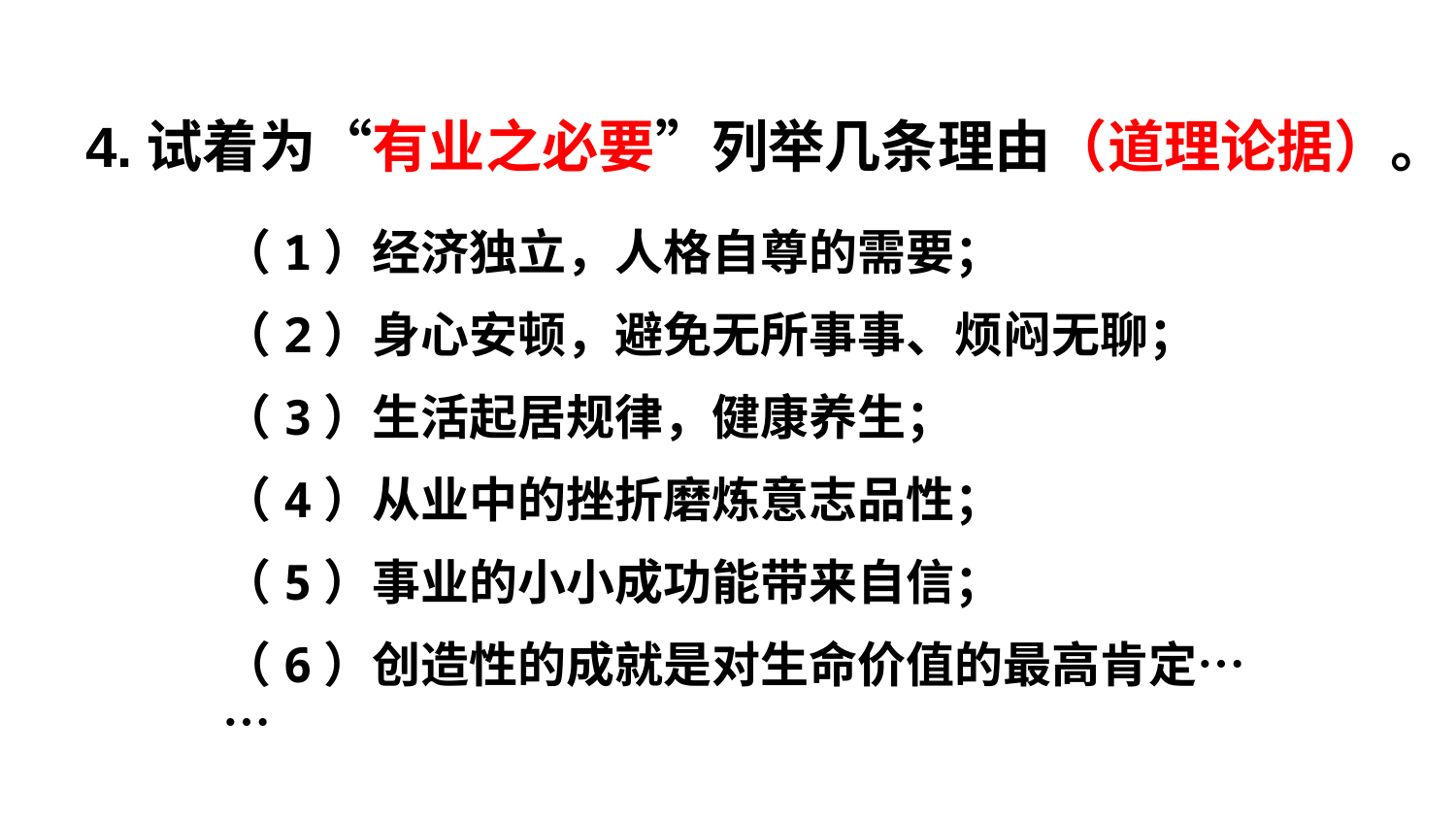

4.试着为“有业之必要”列举几条理由（道理论据）。
（1）经济独立，人格自尊的需要；
（2）身心安顿，避免无所事事、烦闷无聊；
（3）生活起居规律，健康养生；
（4）从业中的挫折磨炼意志品性；
（5）事业的小小成功能带来自信；
（6）创造性的成就是对生命价值的最高肯定……